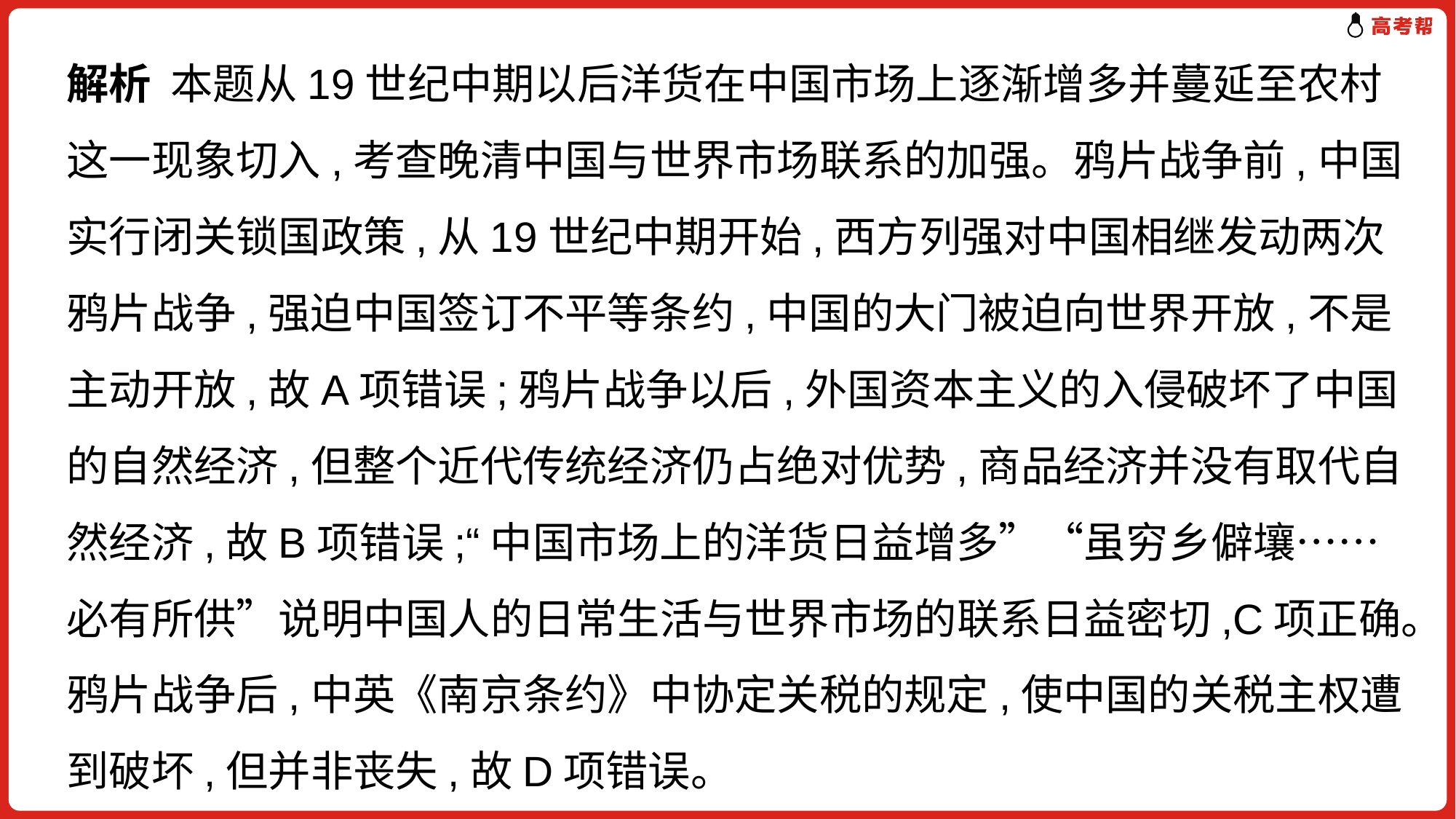

解析  本题从19世纪中期以后洋货在中国市场上逐渐增多并蔓延至农村这一现象切入,考查晚清中国与世界市场联系的加强。鸦片战争前,中国实行闭关锁国政策,从19世纪中期开始,西方列强对中国相继发动两次鸦片战争,强迫中国签订不平等条约,中国的大门被迫向世界开放,不是主动开放,故A项错误;鸦片战争以后,外国资本主义的入侵破坏了中国的自然经济,但整个近代传统经济仍占绝对优势,商品经济并没有取代自然经济,故B项错误;“中国市场上的洋货日益增多”“虽穷乡僻壤……必有所供”说明中国人的日常生活与世界市场的联系日益密切,C项正确。鸦片战争后,中英《南京条约》中协定关税的规定,使中国的关税主权遭到破坏,但并非丧失,故D项错误。